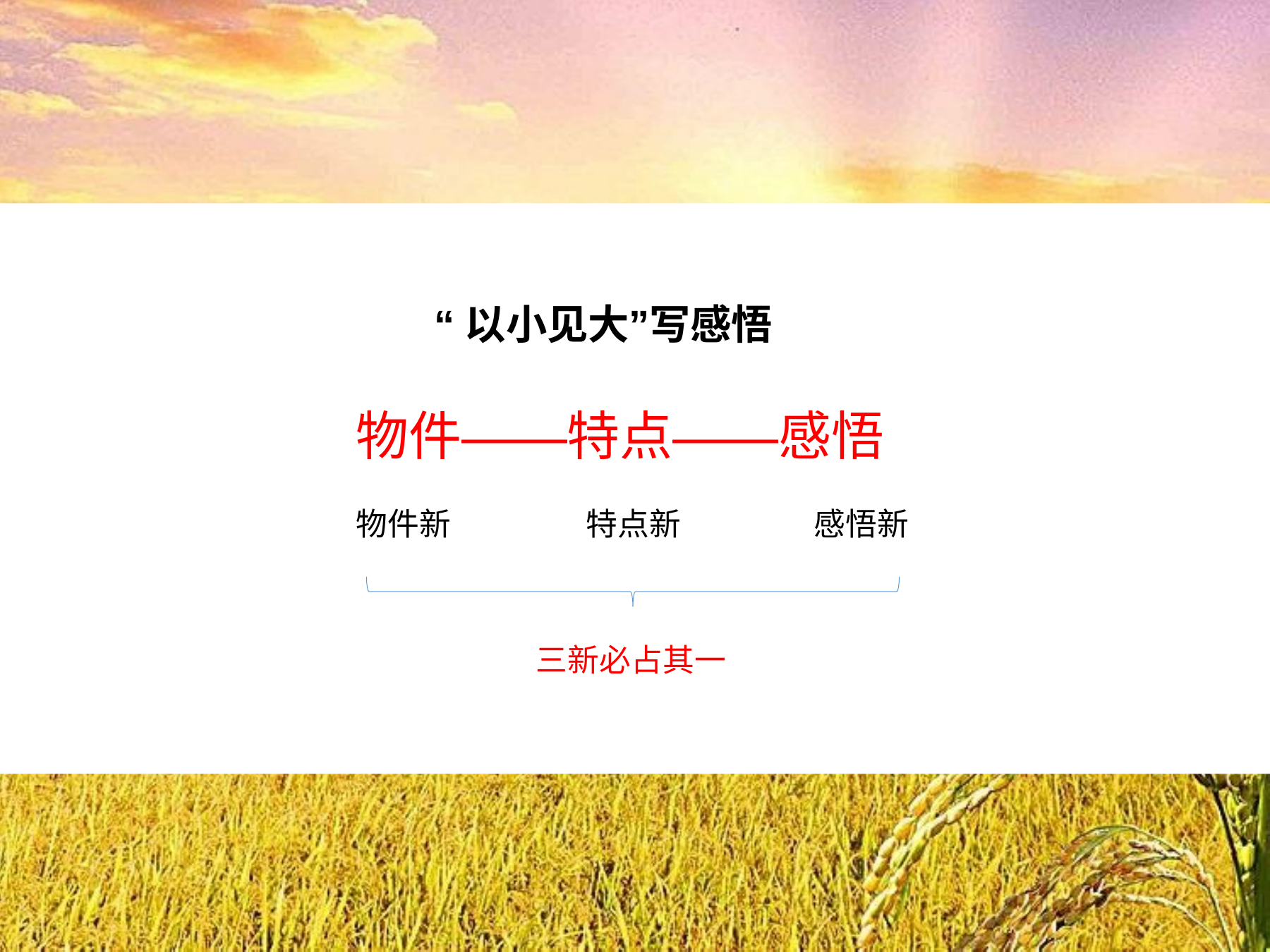

# “以小见大”写感悟
物件——特点——感悟
物件新	特点新	感悟新

三新必占其一